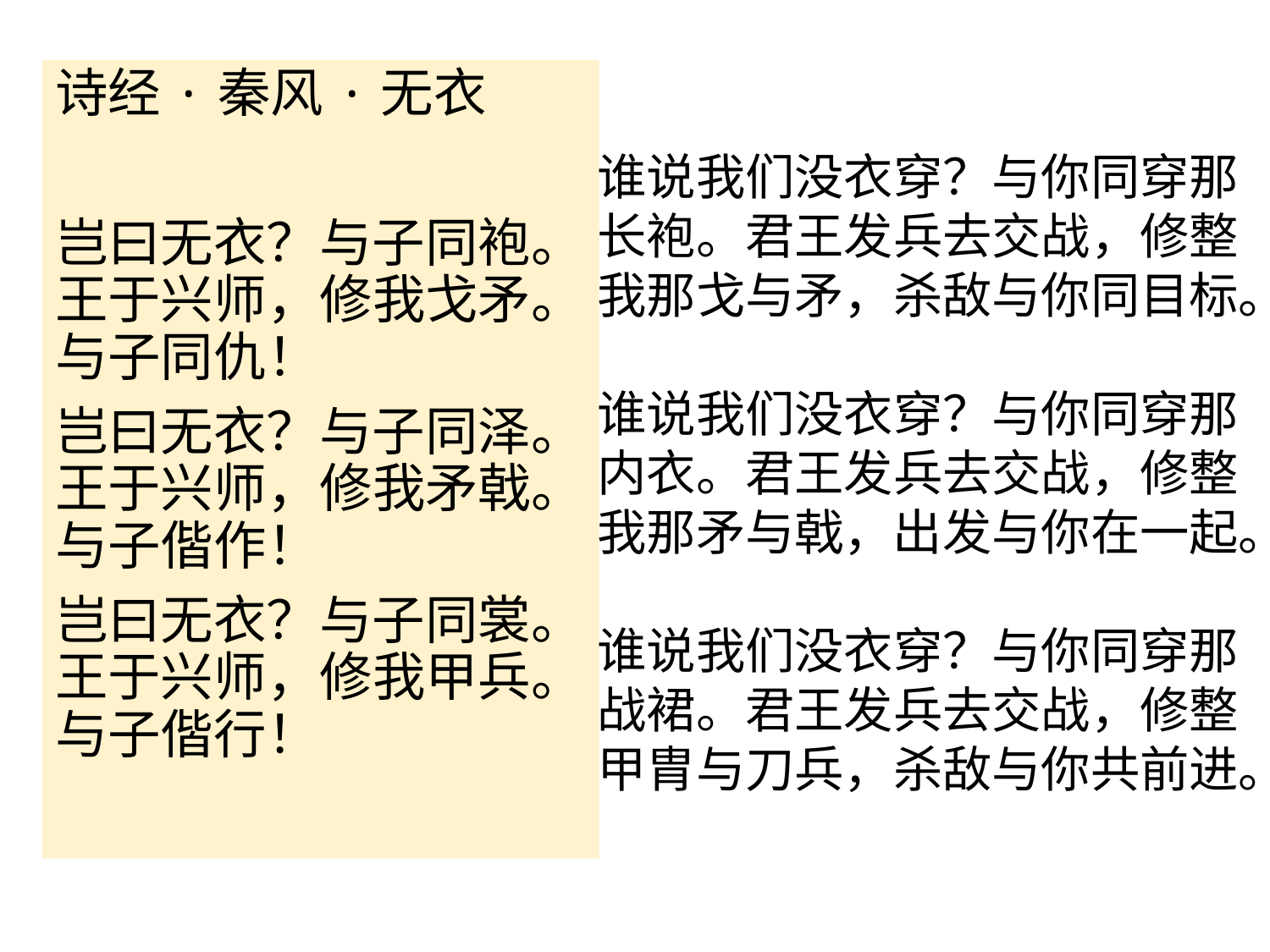

诗经·秦风·无衣

岂曰无衣？与子同袍。王于兴师，修我戈矛。与子同仇！
岂曰无衣？与子同泽。王于兴师，修我矛戟。与子偕作！
岂曰无衣？与子同裳。王于兴师，修我甲兵。与子偕行！
谁说我们没衣穿？与你同穿那长袍。君王发兵去交战，修整我那戈与矛，杀敌与你同目标。

谁说我们没衣穿？与你同穿那内衣。君王发兵去交战，修整我那矛与戟，出发与你在一起。

谁说我们没衣穿？与你同穿那战裙。君王发兵去交战，修整甲胄与刀兵，杀敌与你共前进。